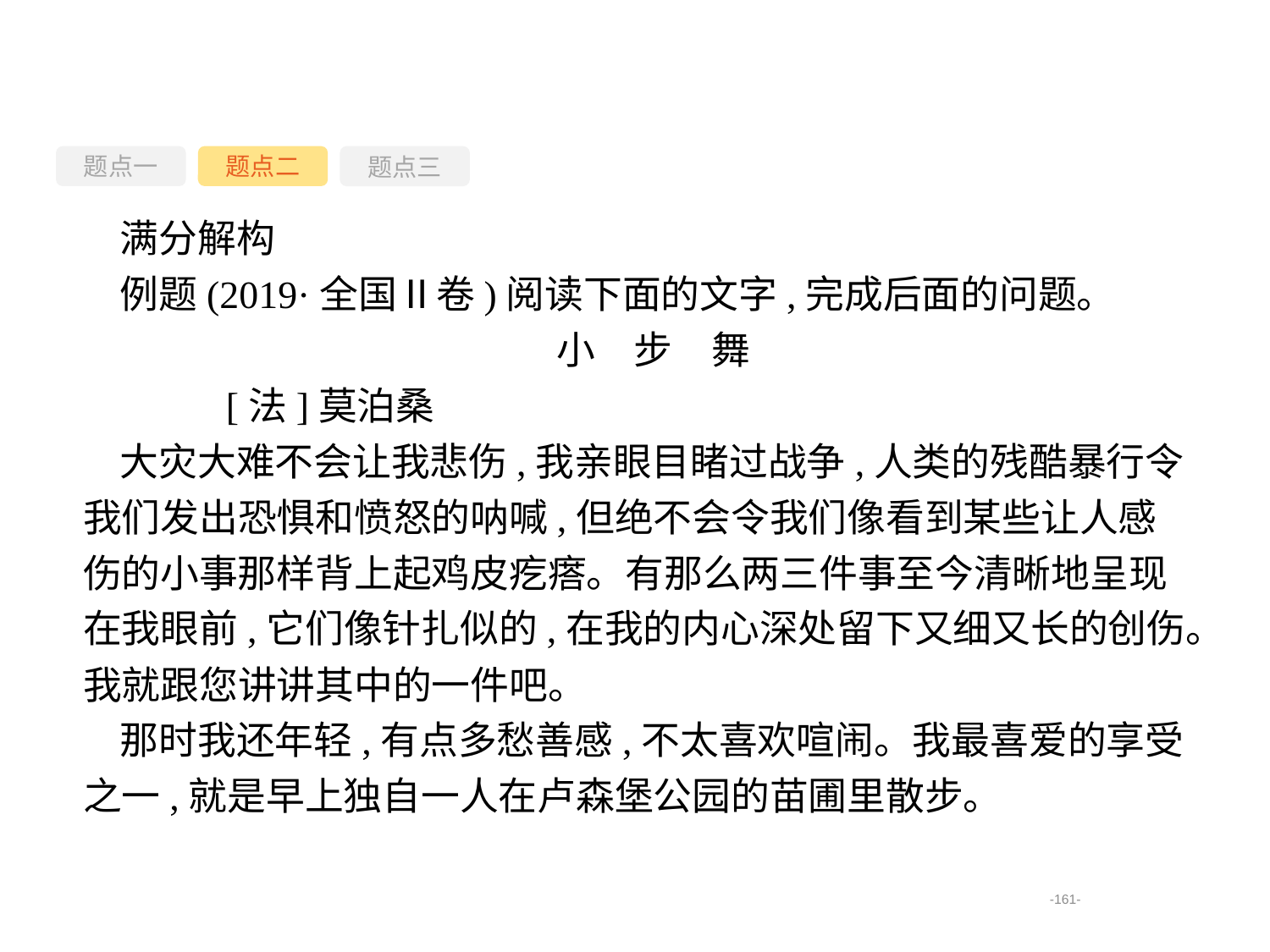

题点一
题点三
题点二
满分解构
例题(2019·全国Ⅱ卷)阅读下面的文字,完成后面的问题。
小　步　舞
	[法]莫泊桑
大灾大难不会让我悲伤,我亲眼目睹过战争,人类的残酷暴行令我们发出恐惧和愤怒的呐喊,但绝不会令我们像看到某些让人感伤的小事那样背上起鸡皮疙瘩。有那么两三件事至今清晰地呈现在我眼前,它们像针扎似的,在我的内心深处留下又细又长的创伤。我就跟您讲讲其中的一件吧。
那时我还年轻,有点多愁善感,不太喜欢喧闹。我最喜爱的享受之一,就是早上独自一人在卢森堡公园的苗圃里散步。
-161-